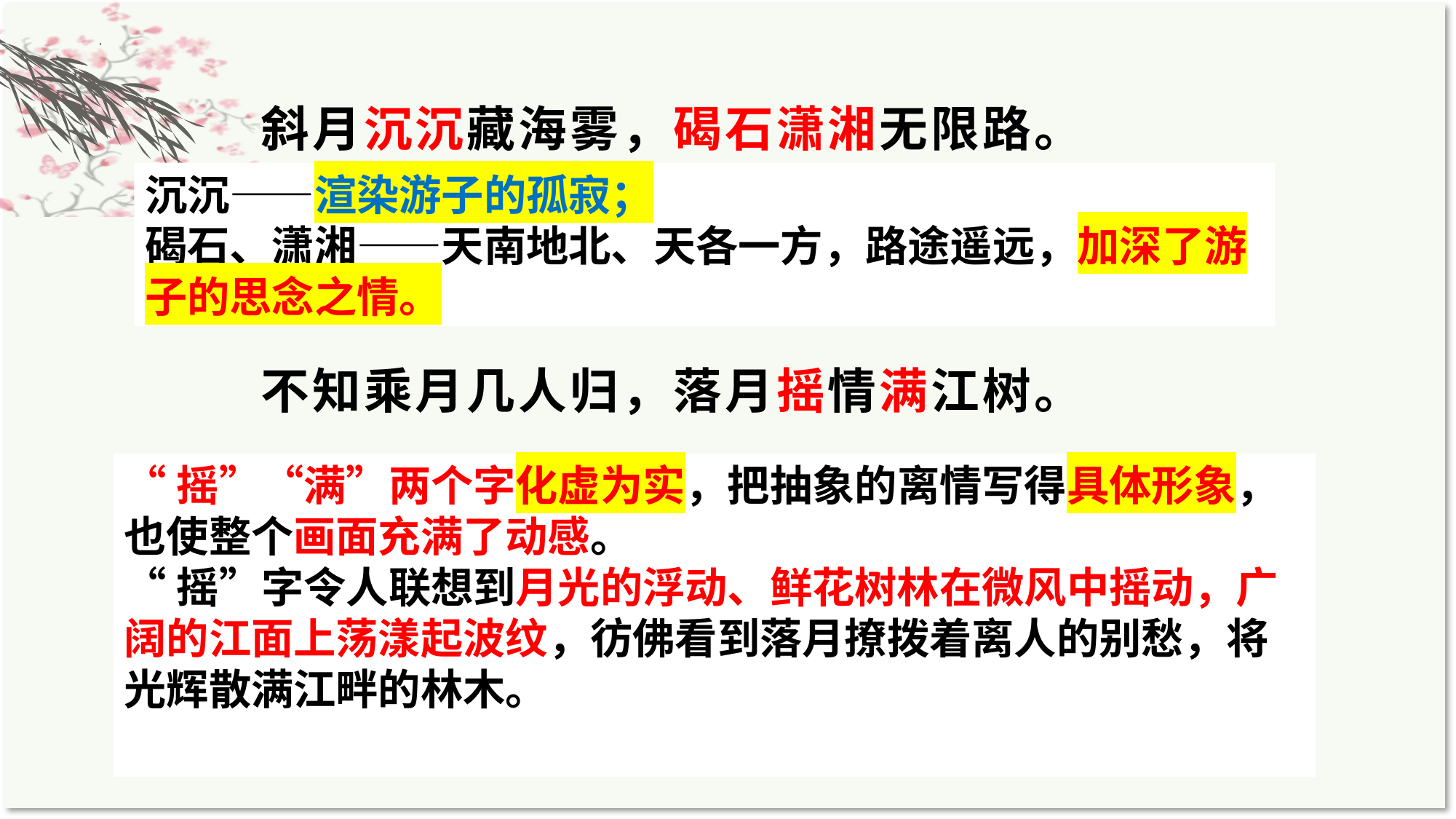

斜月沉沉藏海雾，碣石潇湘无限路。

不知乘月几人归，落月摇情满江树。
沉沉——渲染游子的孤寂；
碣石、潇湘——天南地北、天各一方，路途遥远，加深了游子的思念之情。
“摇”“满”两个字化虚为实，把抽象的离情写得具体形象，也使整个画面充满了动感。
“摇”字令人联想到月光的浮动、鲜花树林在微风中摇动，广阔的江面上荡漾起波纹，彷佛看到落月撩拨着离人的别愁，将光辉散满江畔的林木。